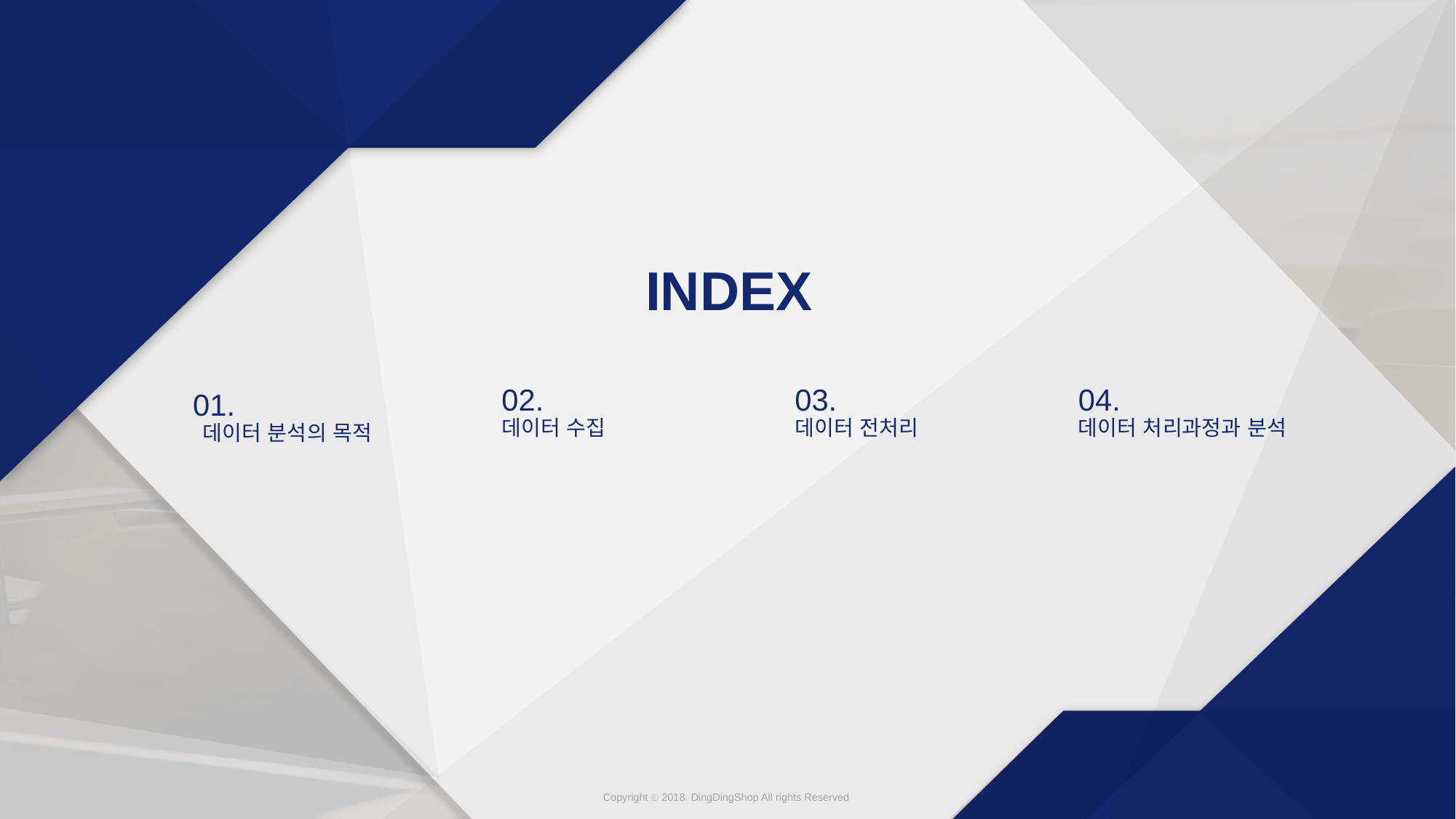

INDEX
02.
데이터 수집
03.
데이터 전처리
04.
데이터 처리과정과 분석
01.
 데이터 분석의 목적

Copyright ⓒ 2018. DingDingShop All rights Reserved